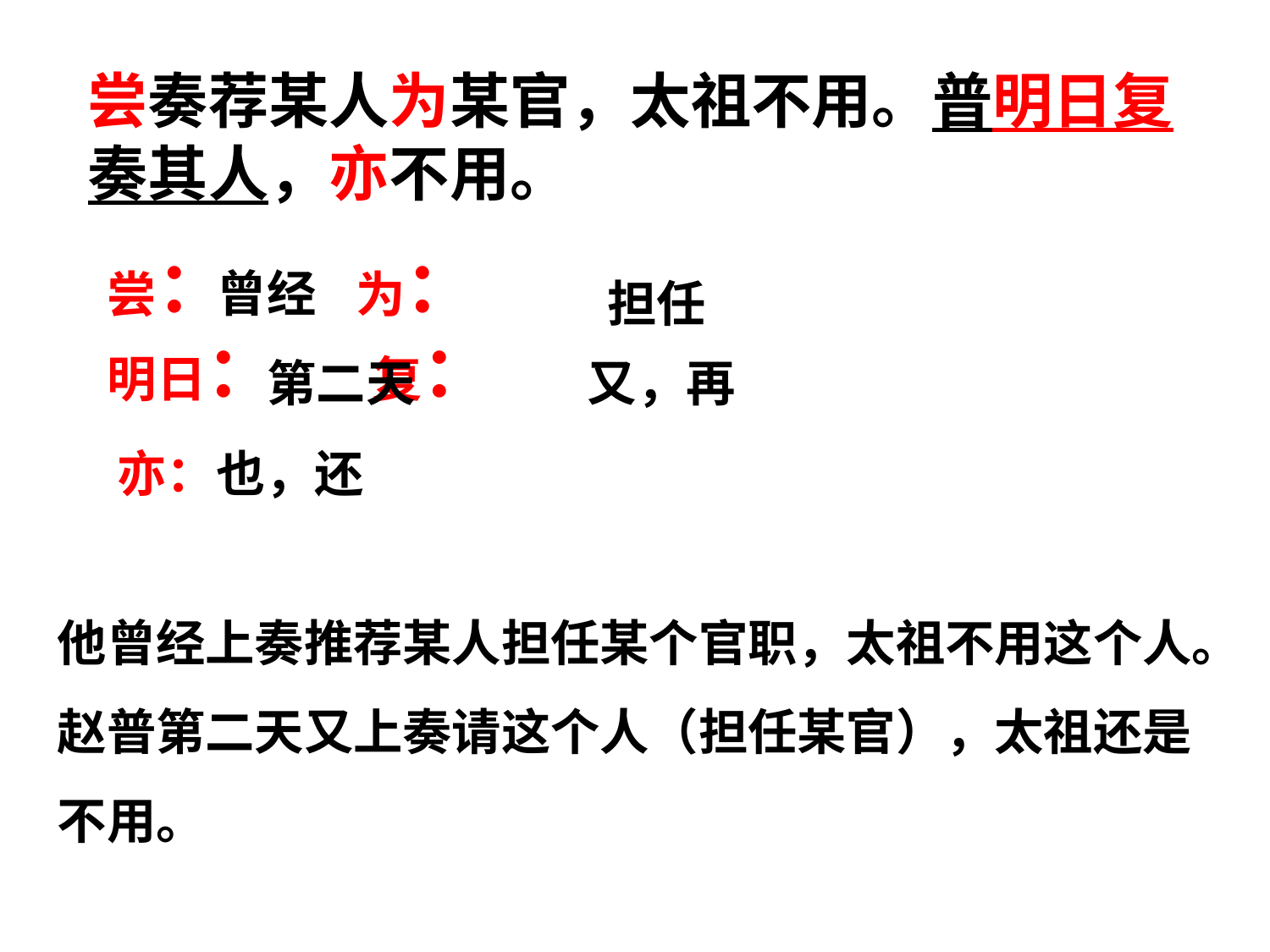

# 尝奏荐某人为某官，太祖不用。普明日复奏其人，亦不用。
尝：        为：
明日：      复：

曾经
担任
第二天
又，再
亦：也，还
他曾经上奏推荐某人担任某个官职，太祖不用这个人。赵普第二天又上奏请这个人（担任某官），太祖还是不用。